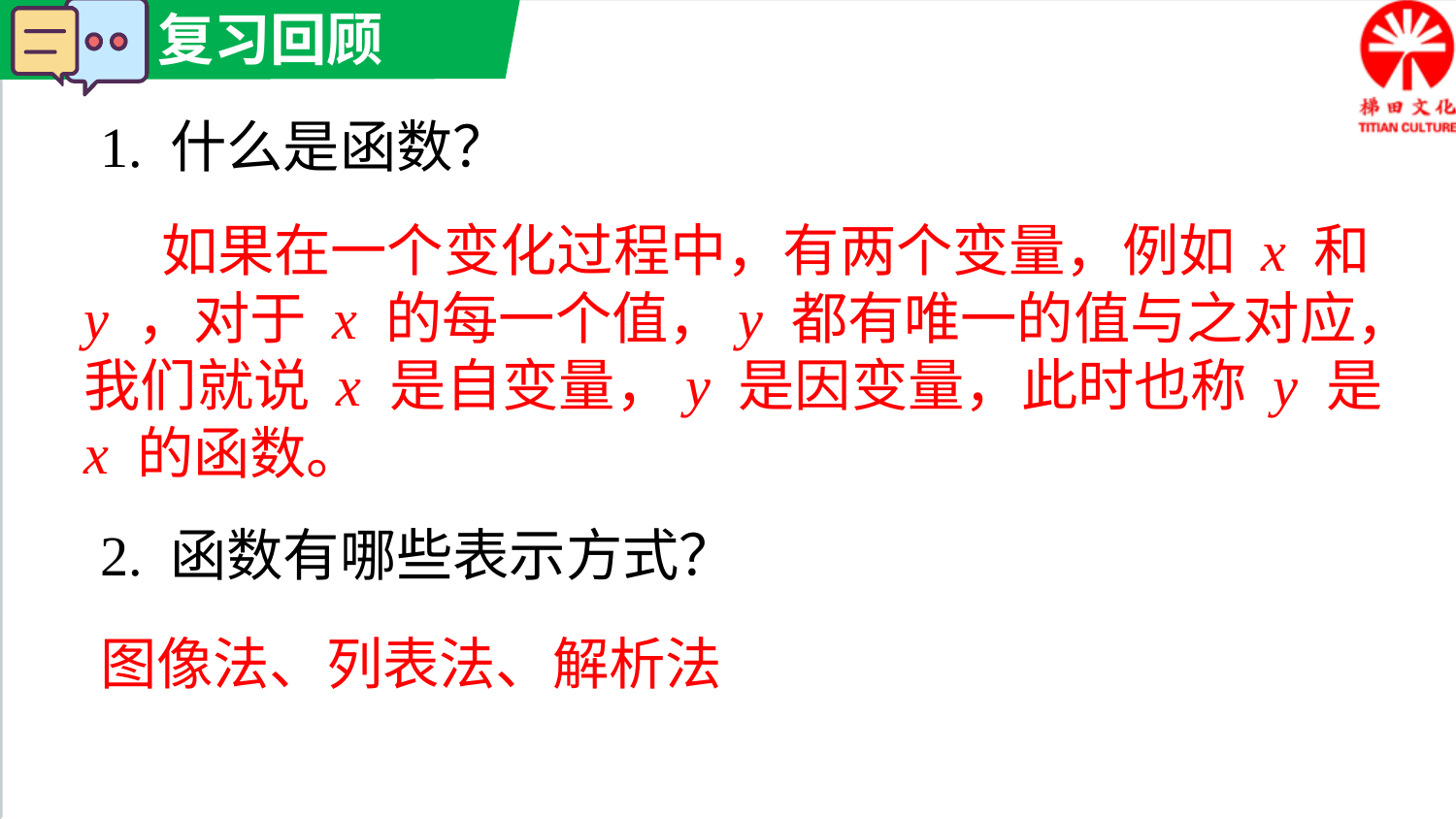

1. 什么是函数？
     如果在一个变化过程中，有两个变量，例如 x 和 y ，对于 x 的每一个值，y 都有唯一的值与之对应，我们就说 x 是自变量，y 是因变量，此时也称 y 是 x 的函数。
2. 函数有哪些表示方式？
图像法、列表法、解析法